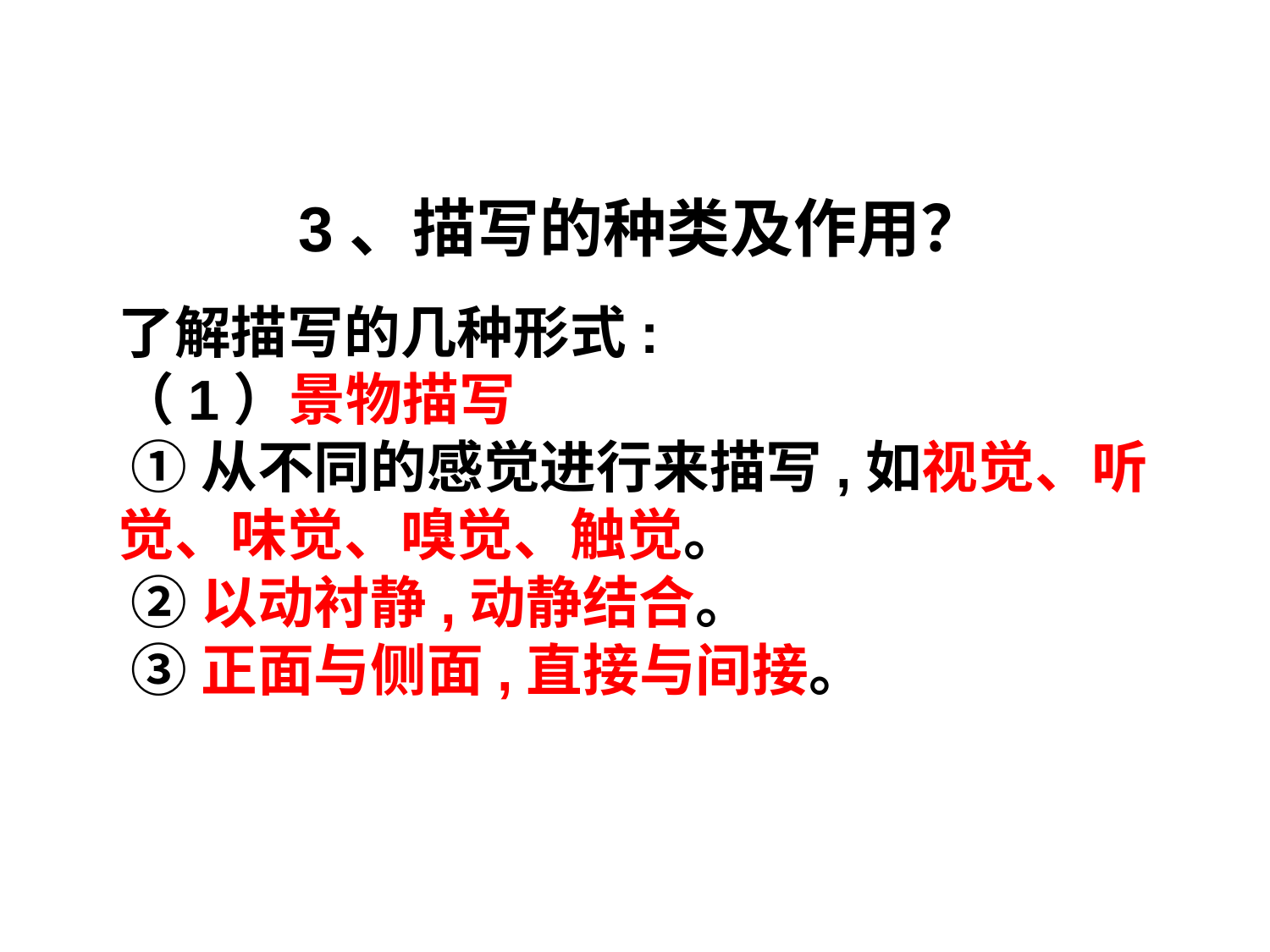

3、描写的种类及作用？
了解描写的几种形式:
（1）景物描写
 ①从不同的感觉进行来描写,如视觉、听觉、味觉、嗅觉、触觉。
 ②以动衬静,动静结合。
 ③正面与侧面,直接与间接。